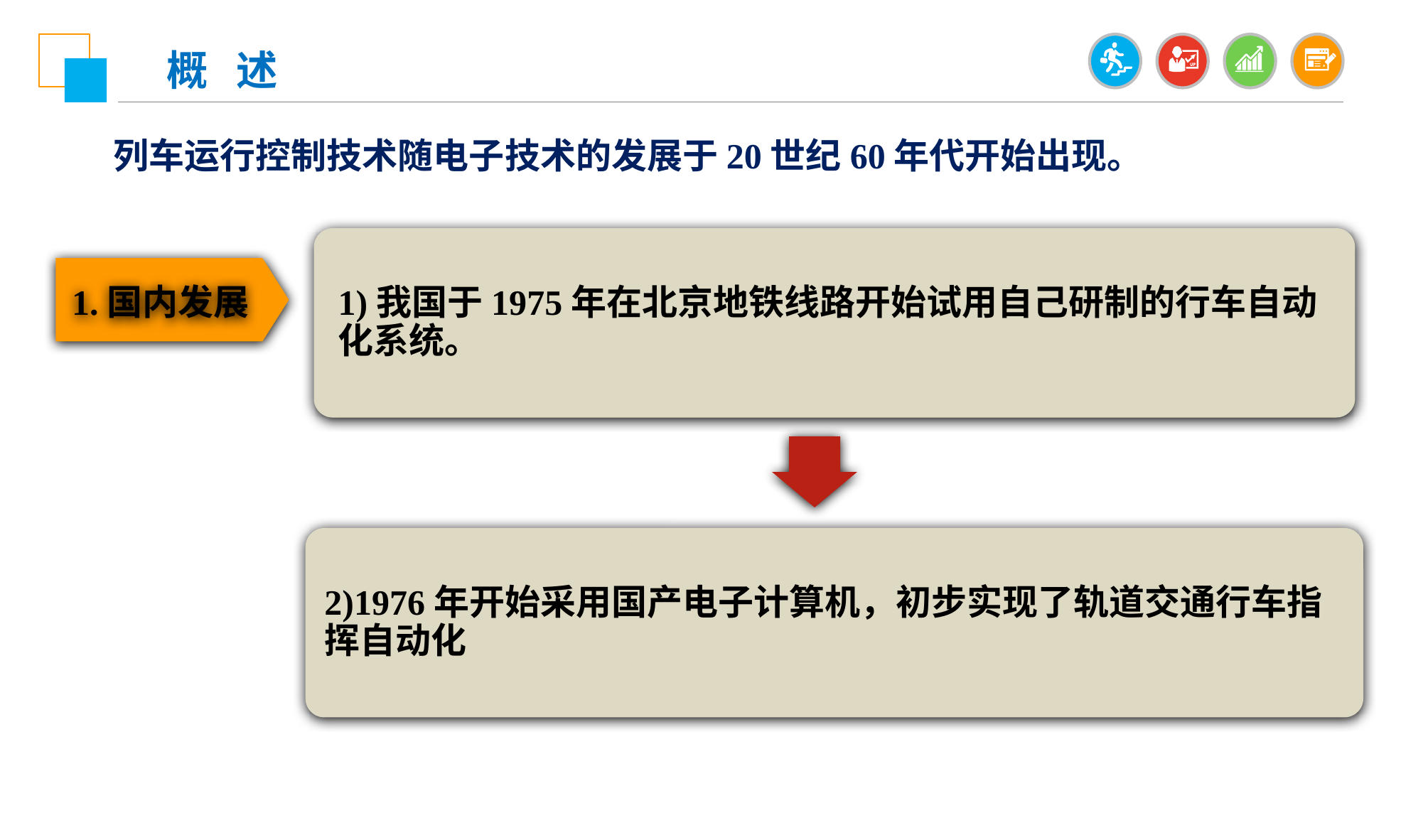

概   述
        列车运行控制技术随电子技术的发展于20世纪60年代开始出现。

1)我国于1975年在北京地铁线路开始试用自己研制的行车自动化系统。

1.国内发展

2)1976年开始采用国产电子计算机，初步实现了轨道交通行车指挥自动化